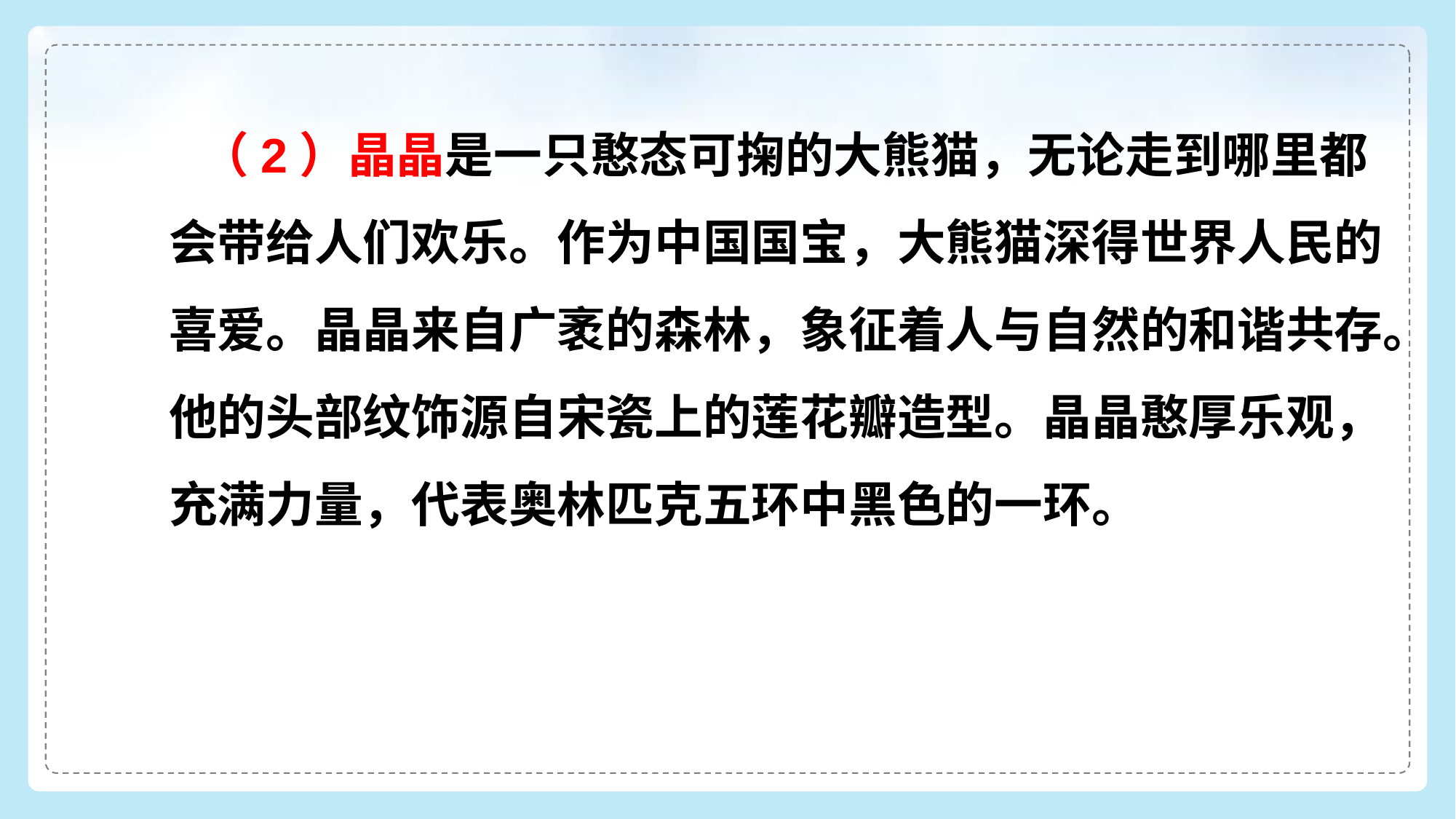

（2）晶晶是一只憨态可掬的大熊猫，无论走到哪里都会带给人们欢乐。作为中国国宝，大熊猫深得世界人民的喜爱。晶晶来自广袤的森林，象征着人与自然的和谐共存。他的头部纹饰源自宋瓷上的莲花瓣造型。晶晶憨厚乐观，充满力量，代表奥林匹克五环中黑色的一环。